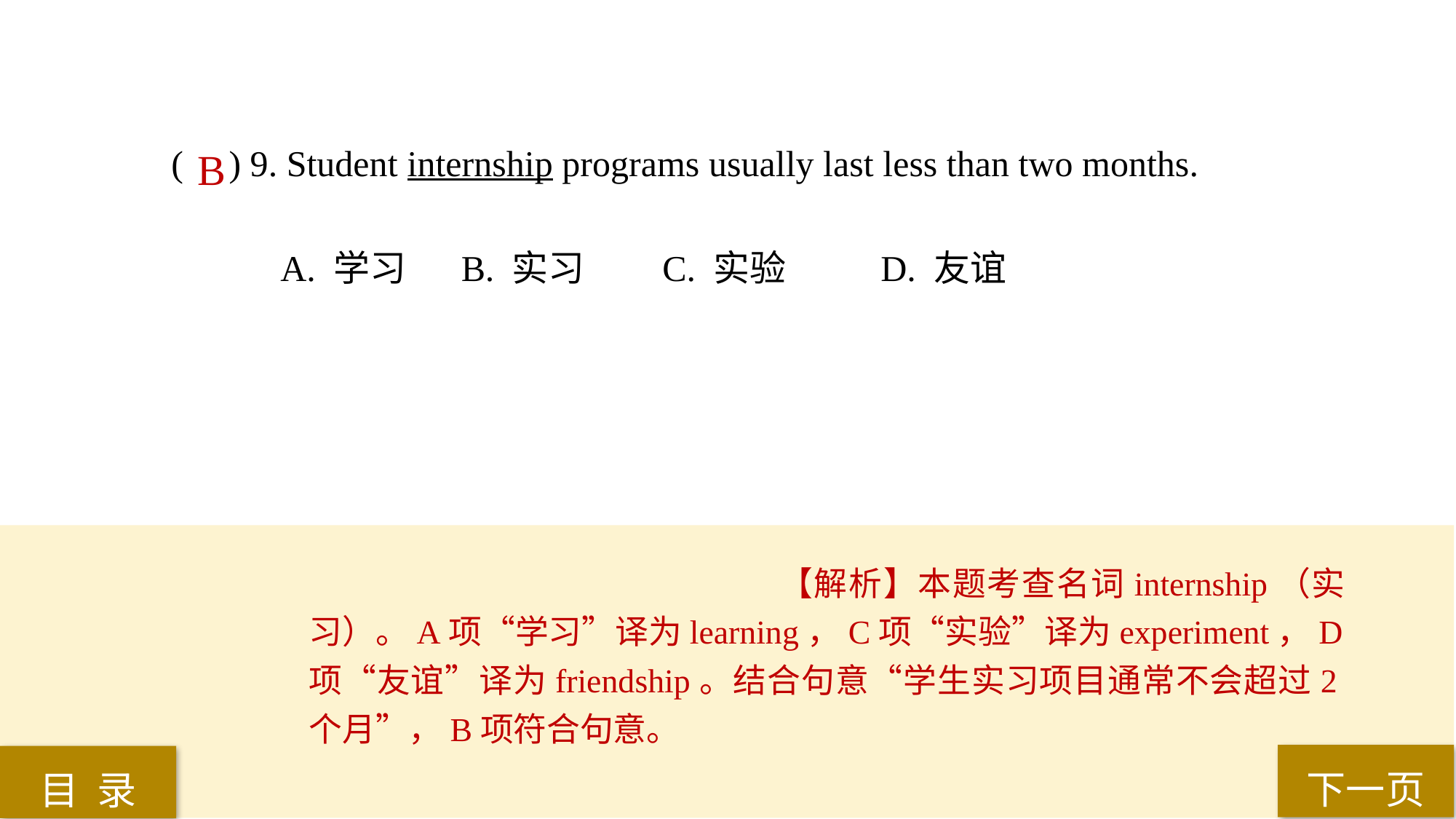

(     ) 9. Student internship programs usually last less than two months.

A. 学习	 B. 实习 	C. 实验 	D. 友谊
B
【解析】本题考查名词internship（实习）。A项“学习”译为learning，C项“实验”译为experiment，D项“友谊”译为friendship。结合句意“学生实习项目通常不会超过2个月”，B项符合句意。